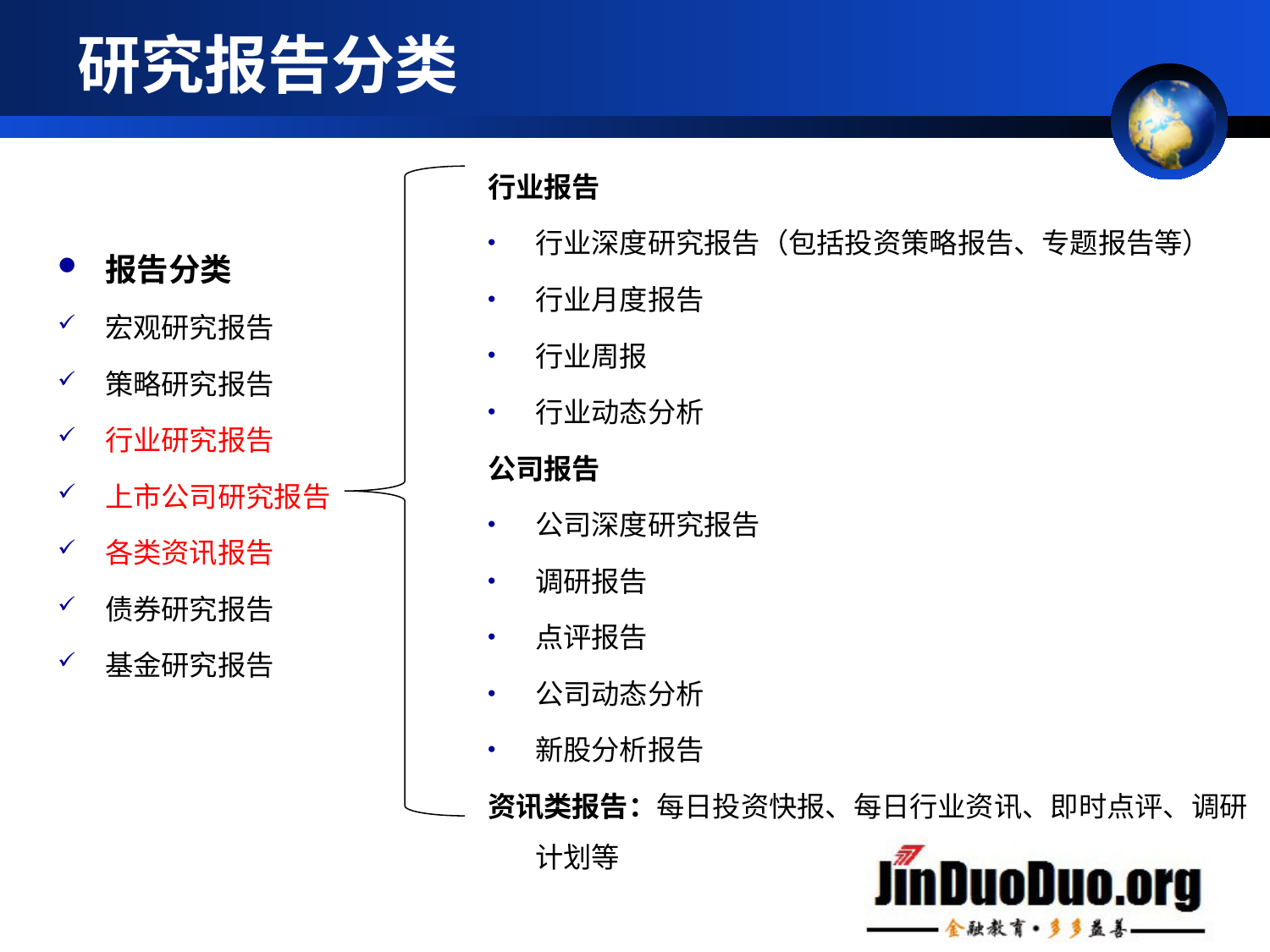

# 研究报告分类
行业报告
行业深度研究报告（包括投资策略报告、专题报告等）
行业月度报告
行业周报
行业动态分析
公司报告
公司深度研究报告
调研报告
点评报告
公司动态分析
新股分析报告
资讯类报告：每日投资快报、每日行业资讯、即时点评、调研计划等

报告分类
宏观研究报告
策略研究报告
行业研究报告
上市公司研究报告
各类资讯报告
债券研究报告
基金研究报告